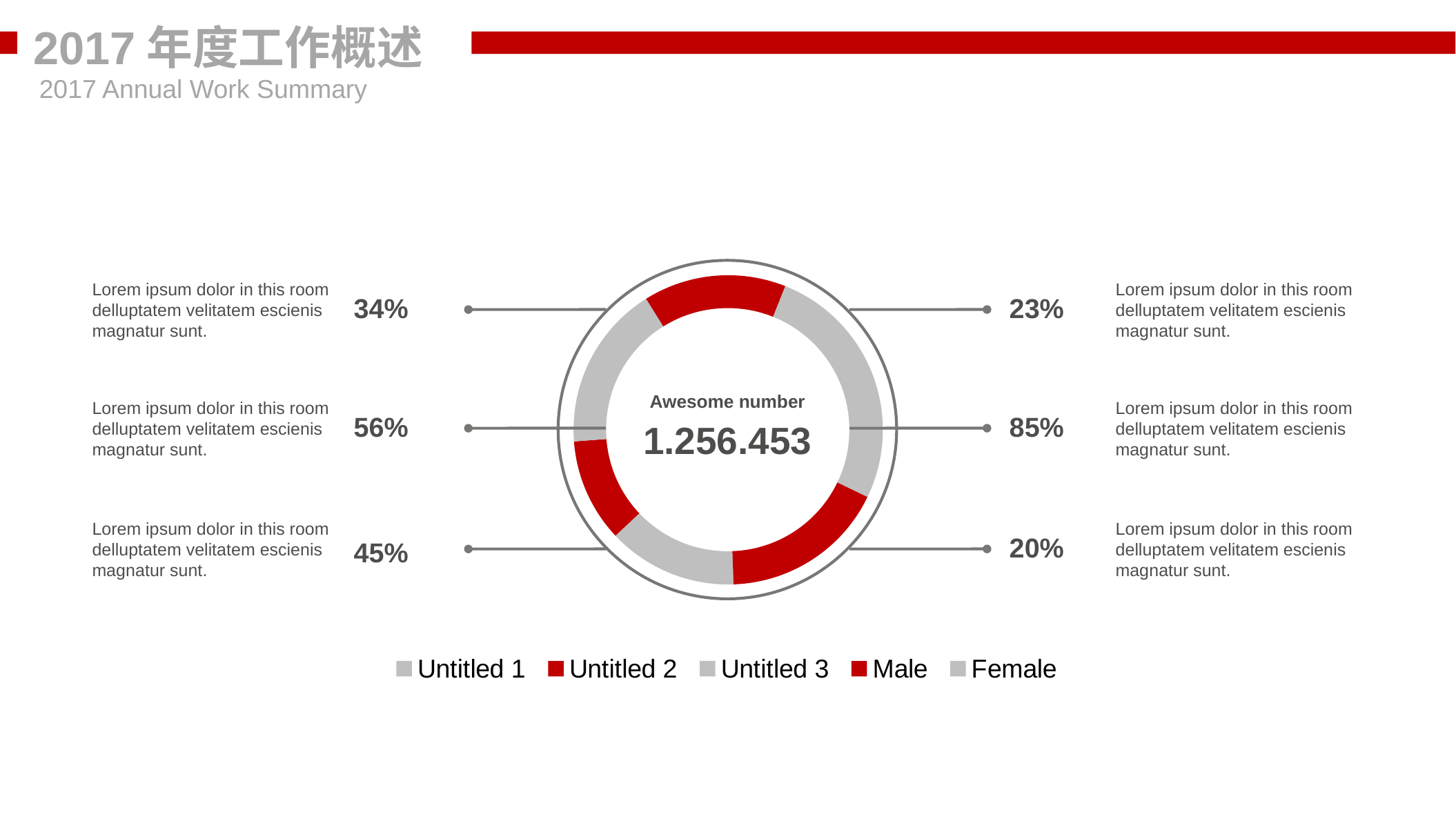

2017年度工作概述

2017 Annual Work Summary

### Chart

| Category | Region 1 |
|---|---|
| Untitled 1 | 69.0 |
| Untitled 2 | 55.0 |
| Untitled 3 | 88.0 |
| Male | 76.0 |
| Female | 133.0 |
| Untitled 4 | 88.0 |
Lorem ipsum dolor in this room delluptatem velitatem escienis magnatur sunt.
Lorem ipsum dolor in this room delluptatem velitatem escienis magnatur sunt.
34%
23%

Lorem ipsum dolor in this room delluptatem velitatem escienis magnatur sunt.
Lorem ipsum dolor in this room delluptatem velitatem escienis magnatur sunt.
Awesome number
85%
56%
1.256.453

Lorem ipsum dolor in this room delluptatem velitatem escienis magnatur sunt.
Lorem ipsum dolor in this room delluptatem velitatem escienis magnatur sunt.
20%
45%